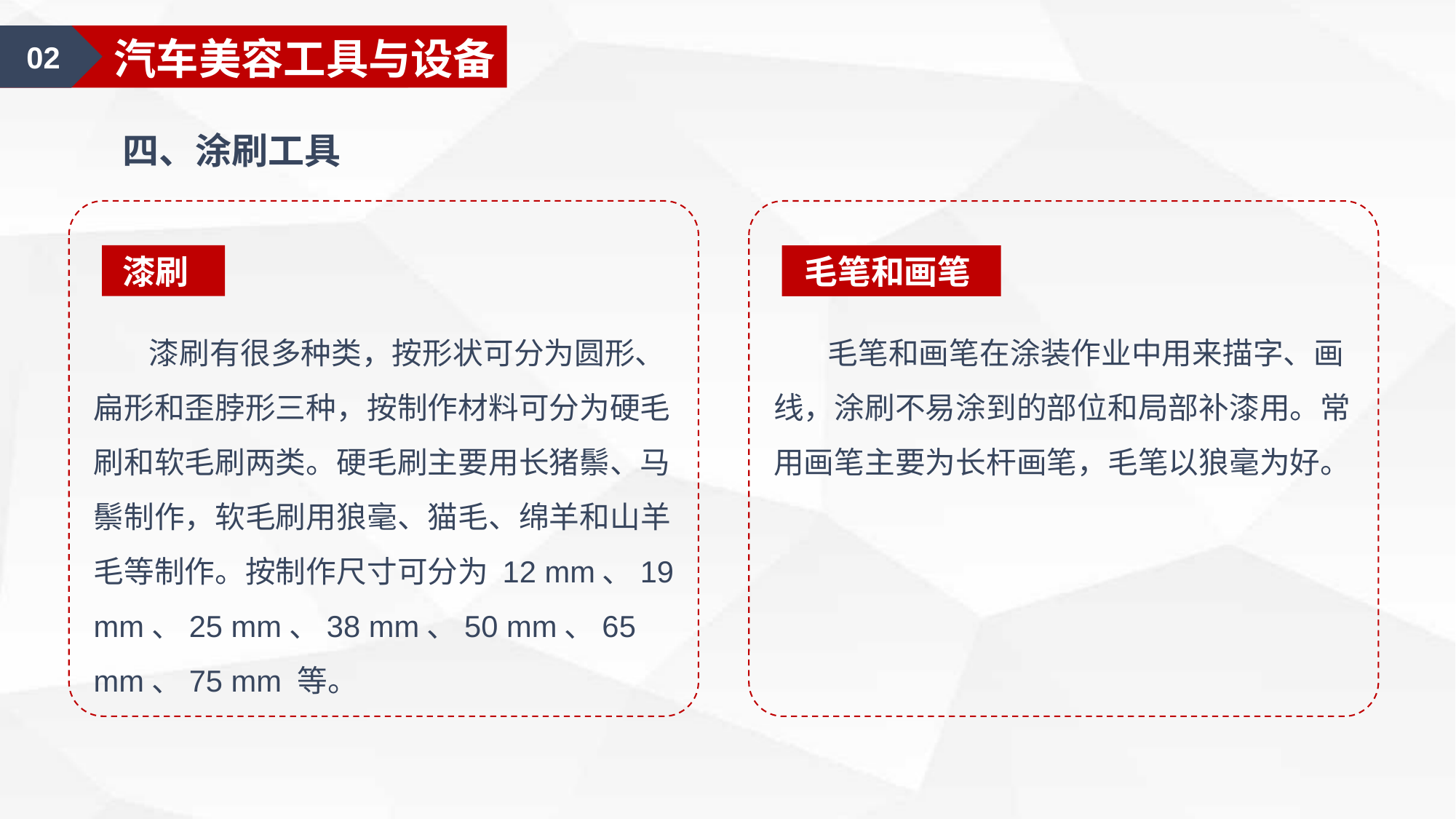

02
汽车装饰认知

02
汽车美容工具与设备
四、涂刷工具

漆刷
毛笔和画笔
       漆刷有很多种类，按形状可分为圆形、扁形和歪脖形三种，按制作材料可分为硬毛刷和软毛刷两类。硬毛刷主要用长猪鬃、马鬃制作，软毛刷用狼毫、猫毛、绵羊和山羊毛等制作。按制作尺寸可分为 12 mm、19 mm、25 mm、38 mm、50 mm、65 mm、75 mm 等。

       毛笔和画笔在涂装作业中用来描字、画线，涂刷不易涂到的部位和局部补漆用。常用画笔主要为长杆画笔，毛笔以狼毫为好。